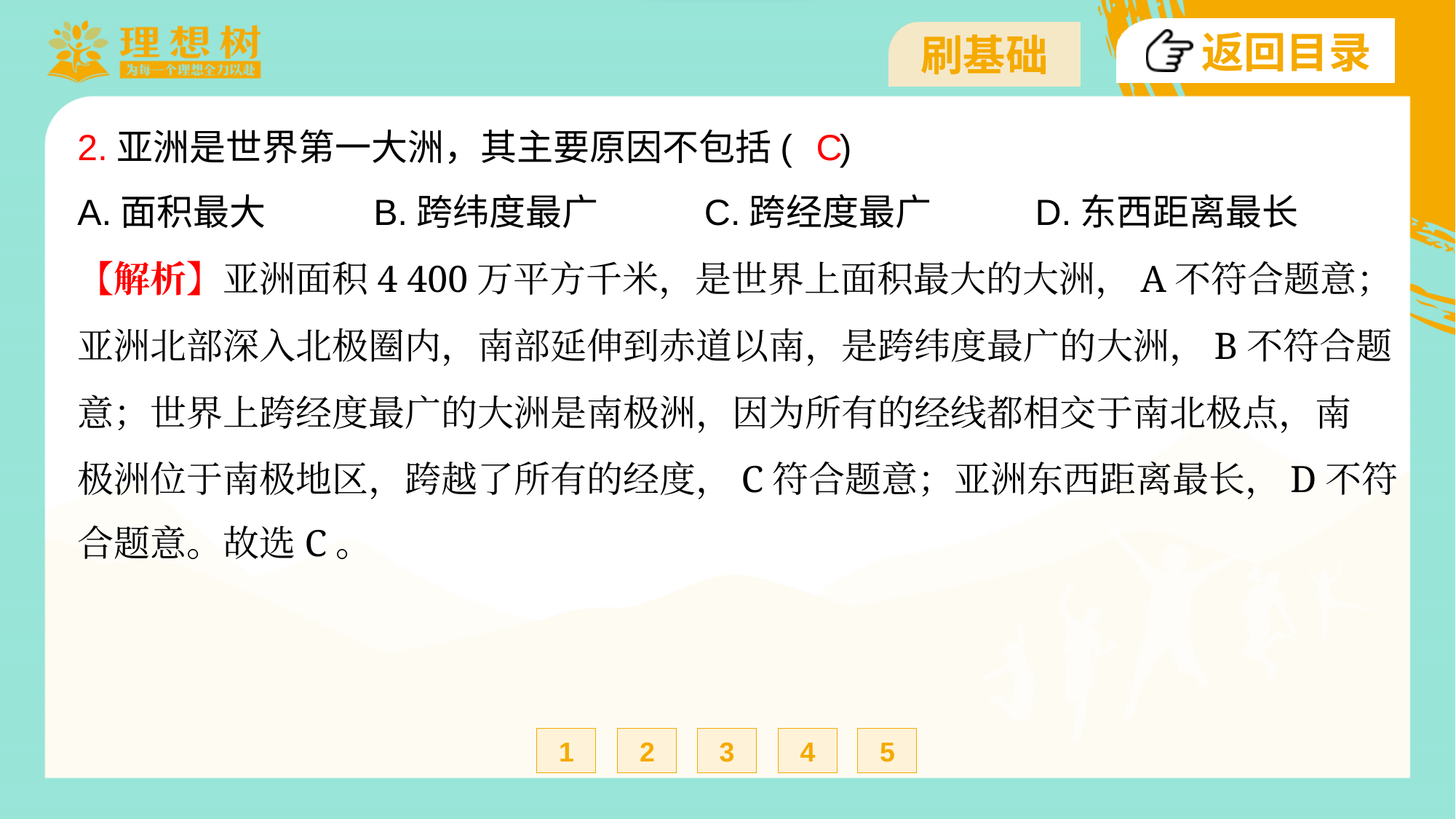

C
2.亚洲是世界第一大洲，其主要原因不包括(     )
A.面积最大	B.跨纬度最广	C.跨经度最广	D.东西距离最长
【解析】亚洲面积4 400万平方千米，是世界上面积最大的大洲，A不符合题意；
亚洲北部深入北极圈内，南部延伸到赤道以南，是跨纬度最广的大洲，B不符合题
意；世界上跨经度最广的大洲是南极洲，因为所有的经线都相交于南北极点，南
极洲位于南极地区，跨越了所有的经度，C符合题意；亚洲东西距离最长，D不符
合题意。故选C。